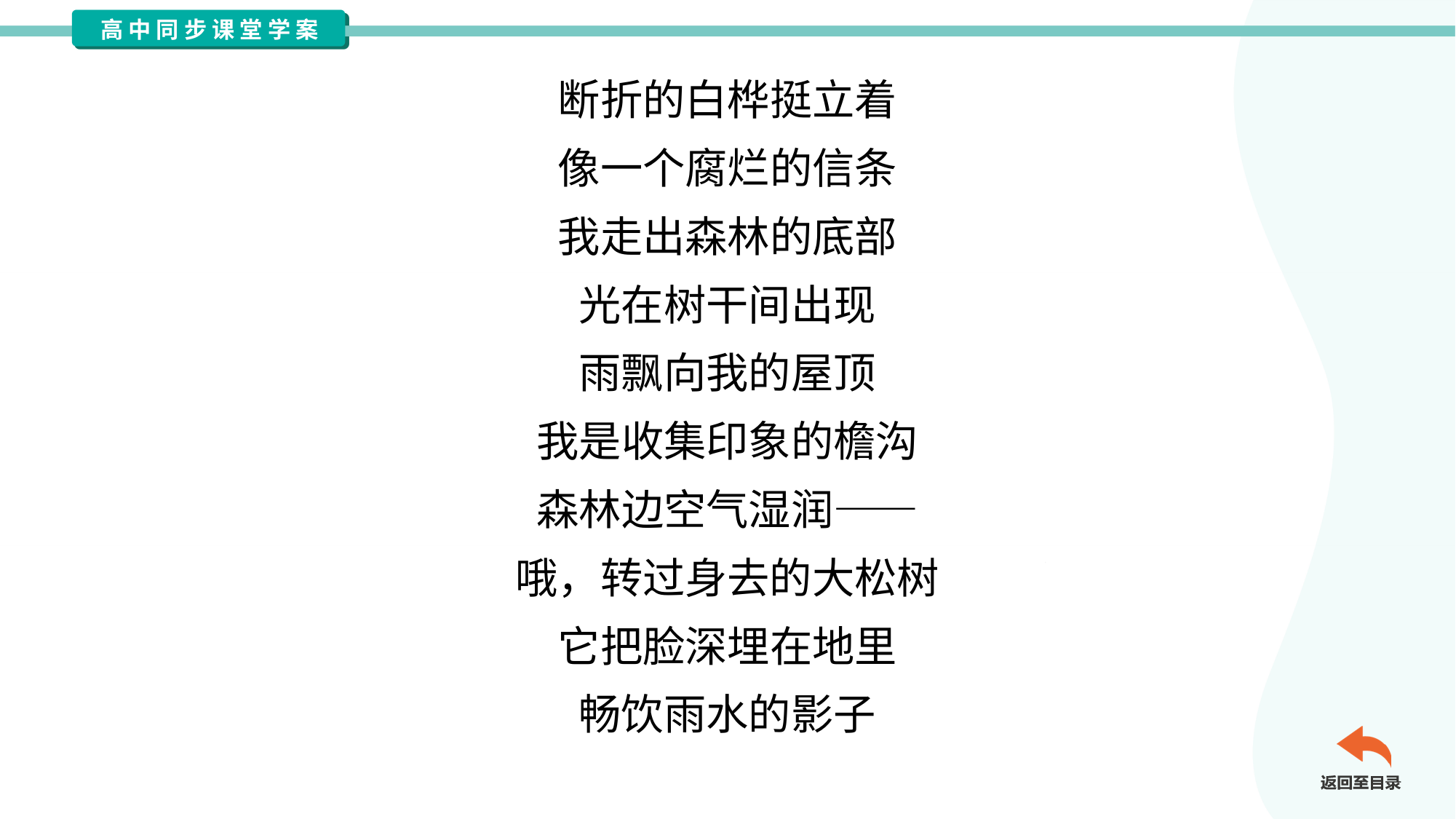

断折的白桦挺立着
像一个腐烂的信条
我走出森林的底部
光在树干间出现
雨飘向我的屋顶
我是收集印象的檐沟
森林边空气湿润——
哦，转过身去的大松树
它把脸深埋在地里
畅饮雨水的影子